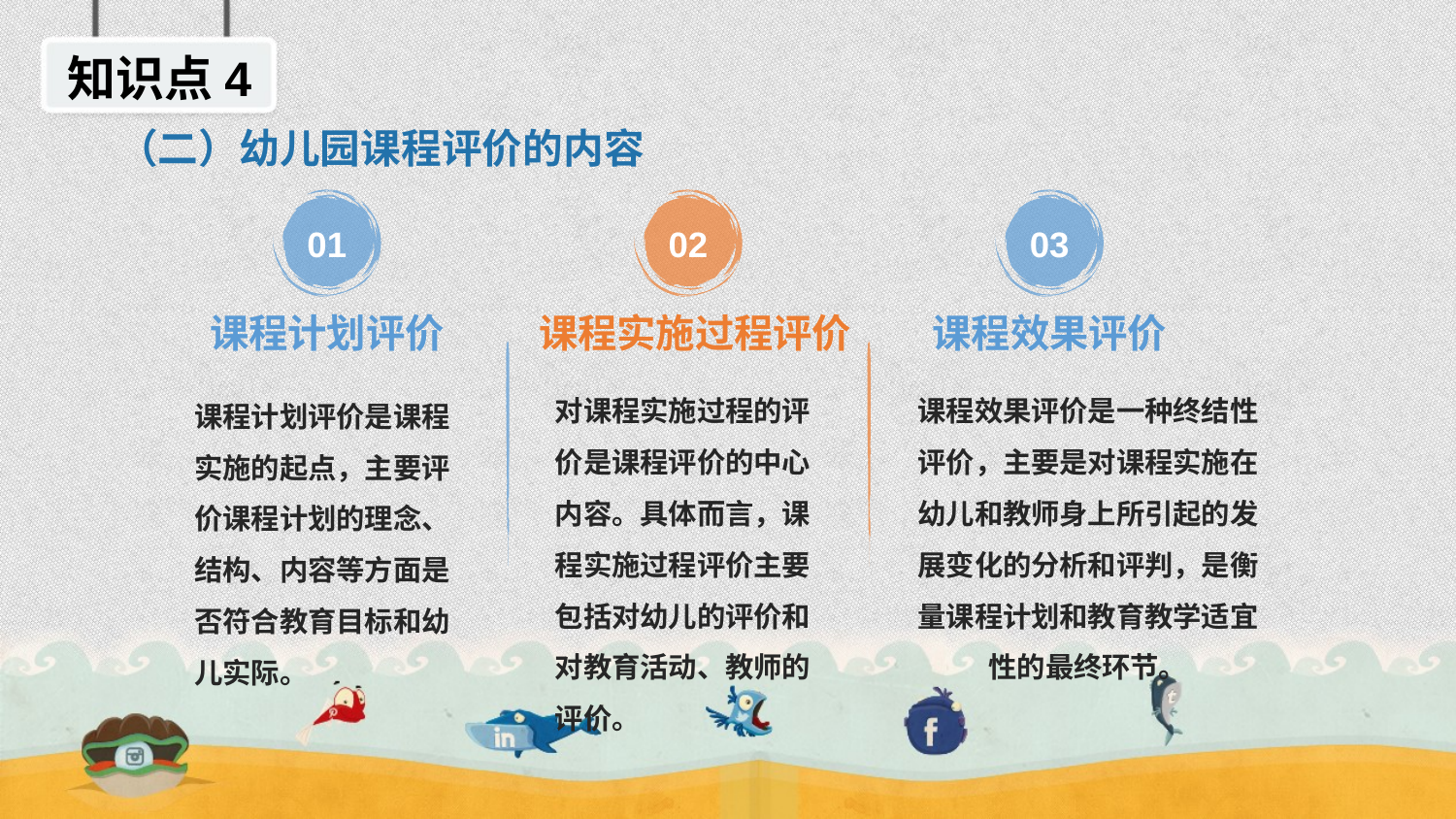

知识点4
（二）幼儿园课程评价的内容
01
02
03
课程计划评价
课程效果评价
课程实施过程评价

课程效果评价是一种终结性评价，主要是对课程实施在幼儿和教师身上所引起的发展变化的分析和评判，是衡量课程计划和教育教学适宜性的最终环节。
对课程实施过程的评价是课程评价的中心内容。具体而言，课程实施过程评价主要包括对幼儿的评价和对教育活动、教师的评价。

课程计划评价是课程实施的起点，主要评价课程计划的理念、结构、内容等方面是否符合教育目标和幼儿实际。